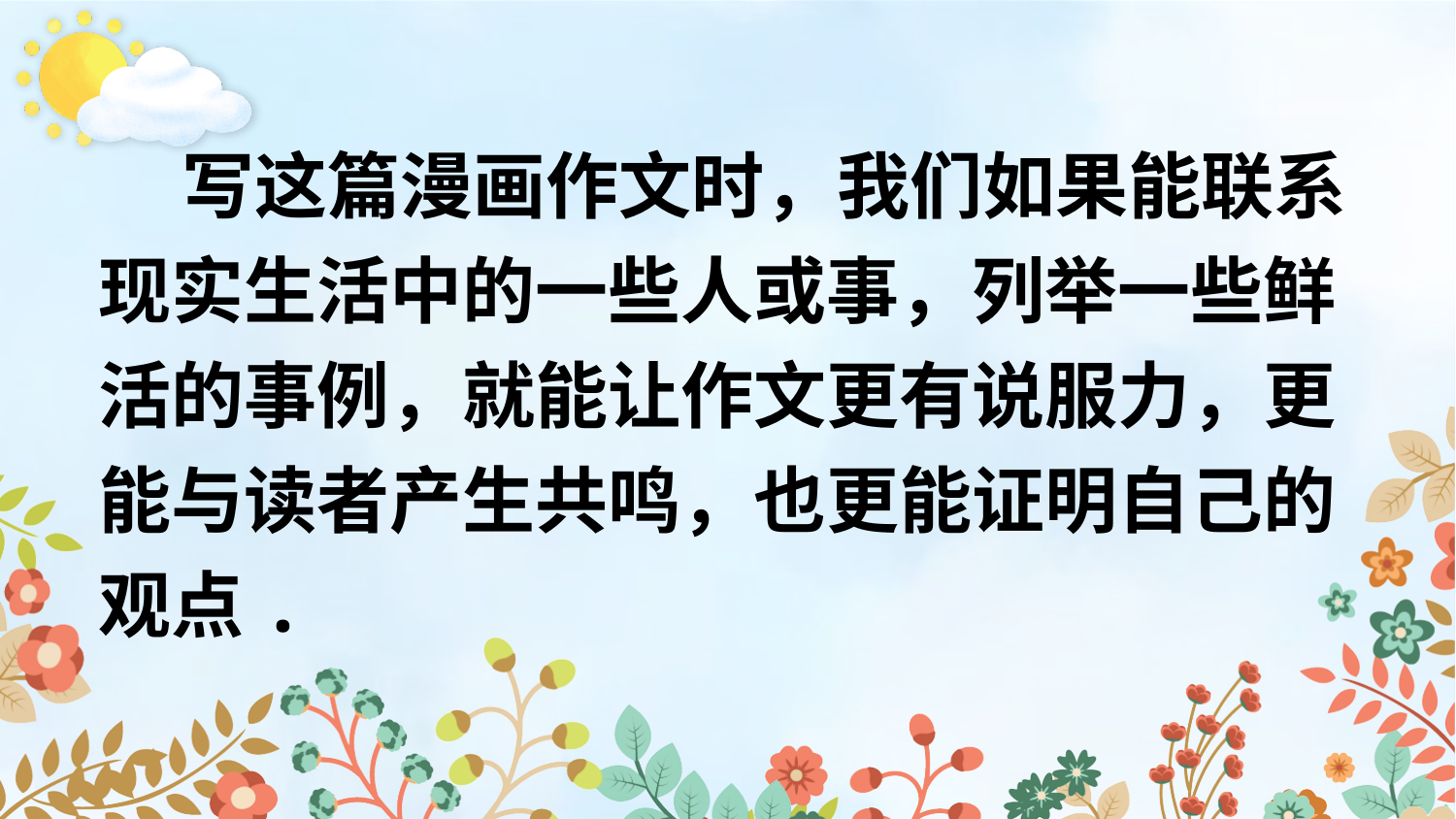

写这篇漫画作文时，我们如果能联系现实生活中的一些人或事，列举一些鲜活的事例，就能让作文更有说服力，更能与读者产生共鸣，也更能证明自己的观点.